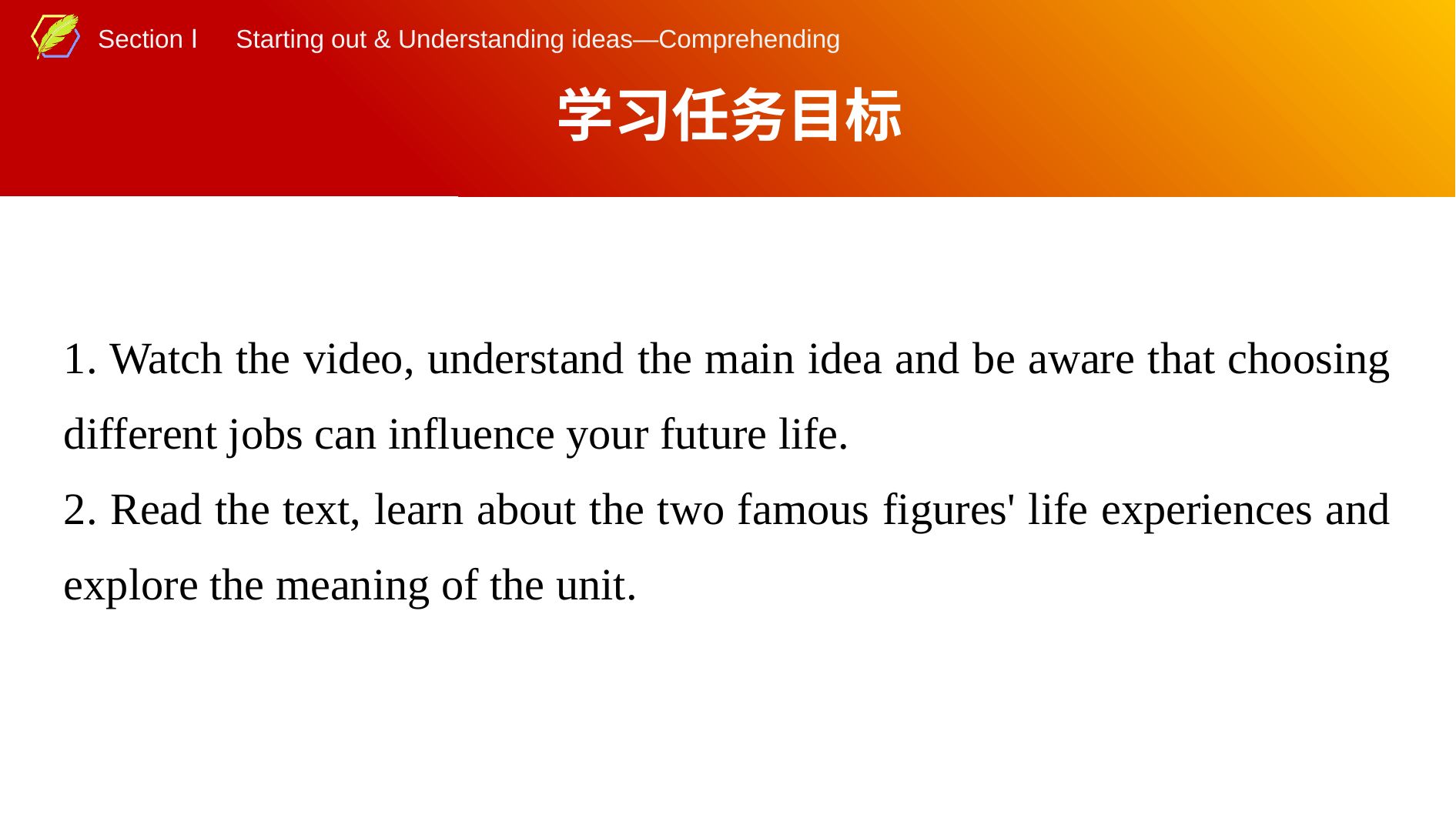

学习任务目标
1. Watch the video, understand the main idea and be aware that choosing different jobs can influence your future life.
2. Read the text, learn about the two famous figures' life experiences and explore the meaning of the unit.